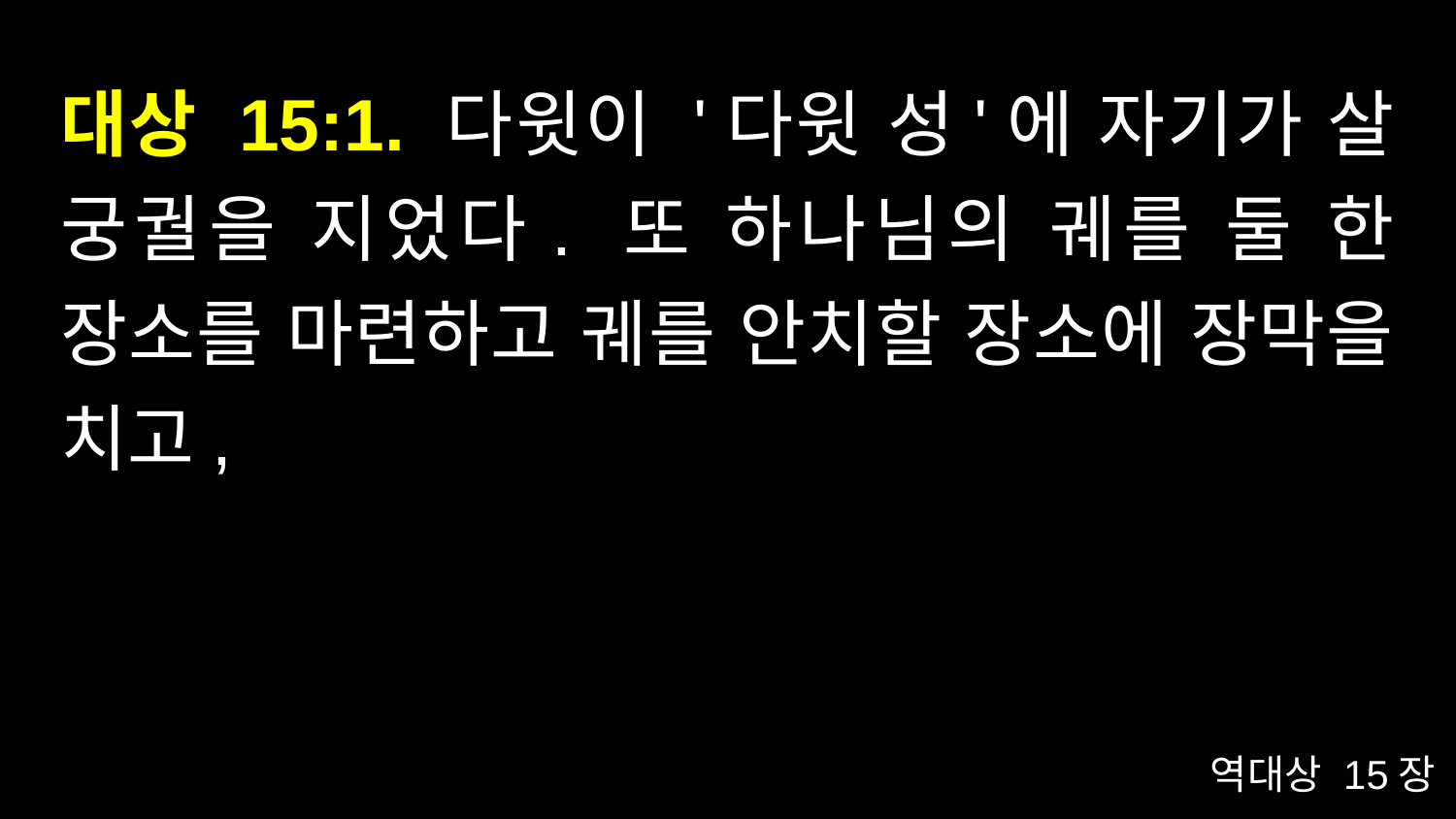

# 대상 15:1. 다윗이 '다윗 성'에 자기가 살 궁궐을 지었다. 또 하나님의 궤를 둘 한 장소를 마련하고 궤를 안치할 장소에 장막을 치고,
역대상 15장